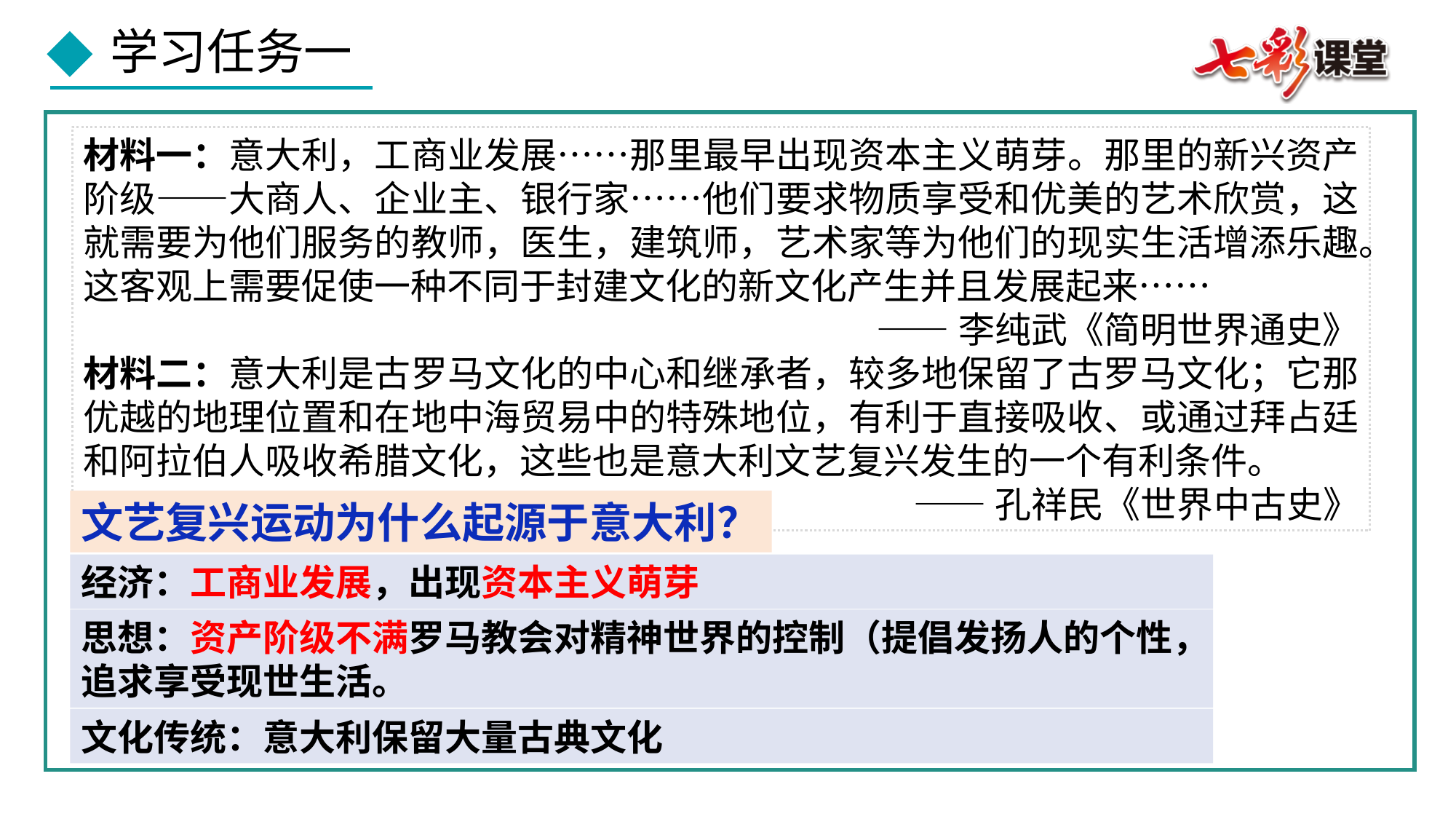

材料一：意大利，工商业发展……那里最早出现资本主义萌芽。那里的新兴资产阶级——大商人、企业主、银行家……他们要求物质享受和优美的艺术欣赏，这就需要为他们服务的教师，医生，建筑师，艺术家等为他们的现实生活增添乐趣。这客观上需要促使一种不同于封建文化的新文化产生并且发展起来……
                                        ——李纯武《简明世界通史》
材料二：意大利是古罗马文化的中心和继承者，较多地保留了古罗马文化；它那优越的地理位置和在地中海贸易中的特殊地位，有利于直接吸收、或通过拜占廷和阿拉伯人吸收希腊文化，这些也是意大利文艺复兴发生的一个有利条件。
 ——孔祥民《世界中古史》
文艺复兴运动为什么起源于意大利？
经济：工商业发展，出现资本主义萌芽
思想：资产阶级不满罗马教会对精神世界的控制（提倡发扬人的个性，追求享受现世生活。
文化传统：意大利保留大量古典文化